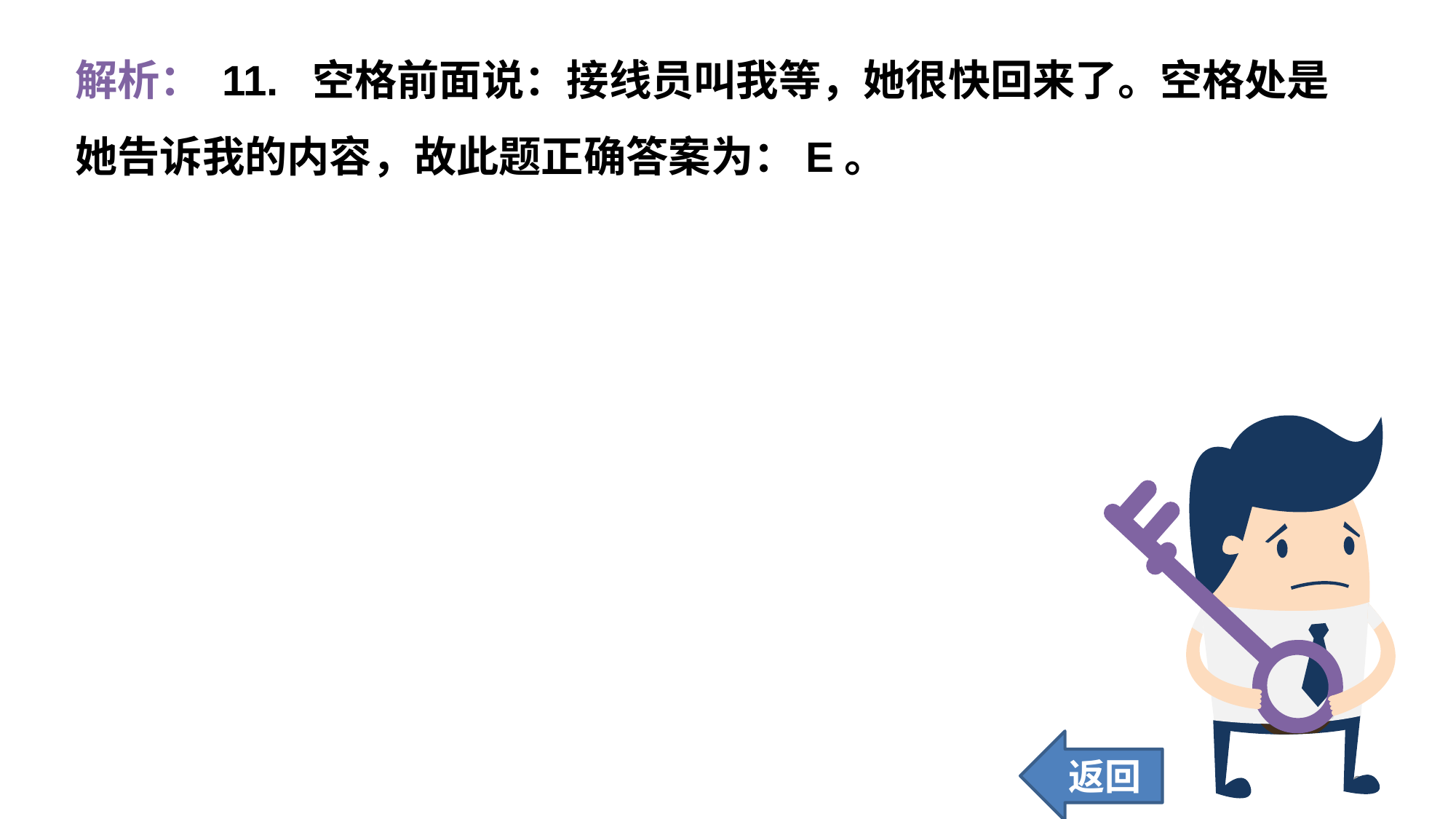

解析： 11.  空格前面说：接线员叫我等，她很快回来了。空格处是她告诉我的内容，故此题正确答案为：E。

返回
307